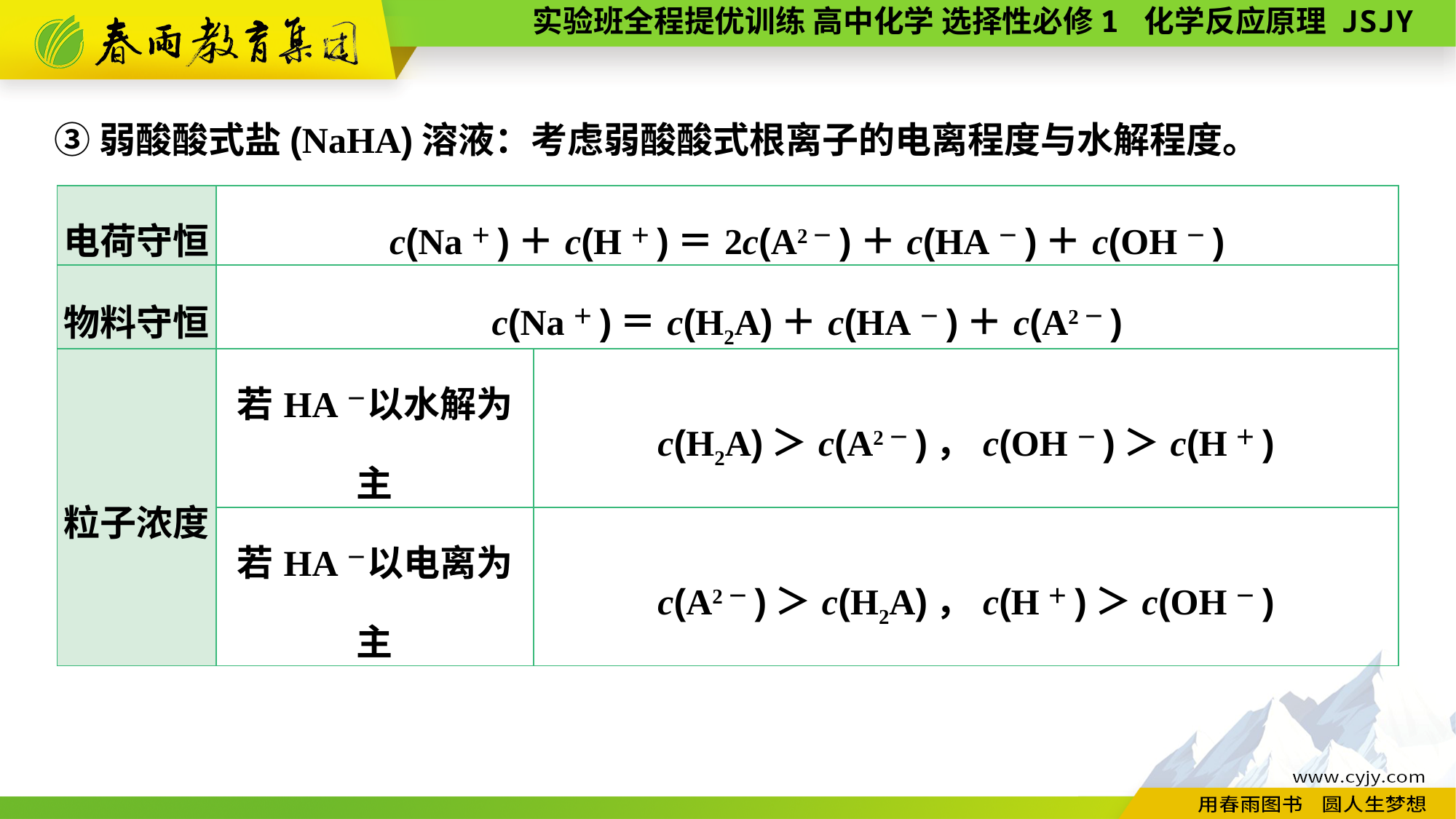

③弱酸酸式盐(NaHA)溶液：考虑弱酸酸式根离子的电离程度与水解程度。
| 电荷守恒 | c(Na＋)＋c(H＋)＝2c(A2－)＋c(HA－)＋c(OH－) |  |
| --- | --- | --- |
| 物料守恒 | c(Na＋)＝c(H2A)＋c(HA－)＋c(A2－) |  |
| 粒子浓度 | 若HA－以水解为主 | c(H2A)＞c(A2－)，c(OH－)＞c(H＋) |
|  | 若HA－以电离为主 | c(A2－)＞c(H2A)，c(H＋)＞c(OH－) |